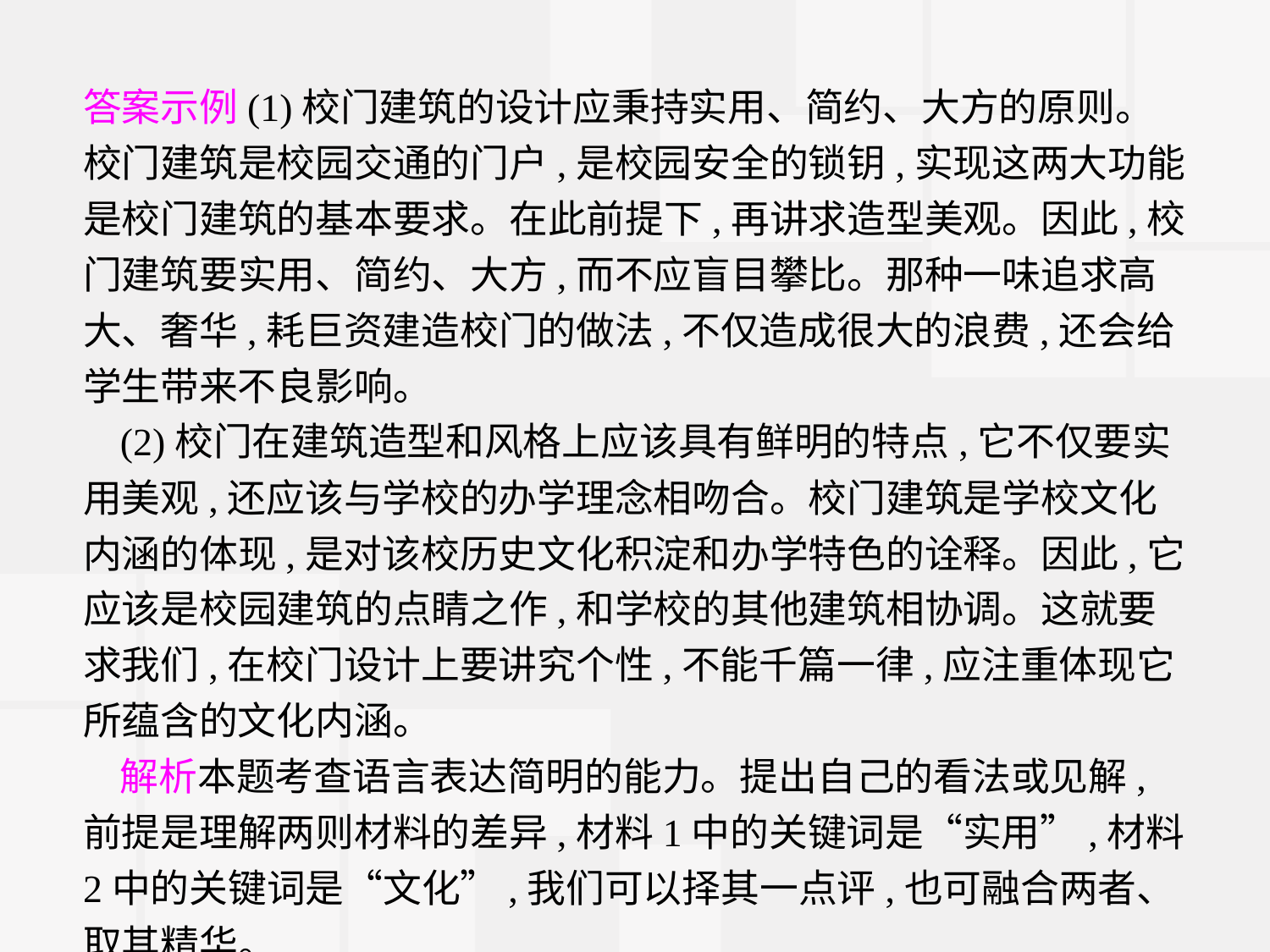

答案示例(1)校门建筑的设计应秉持实用、简约、大方的原则。校门建筑是校园交通的门户,是校园安全的锁钥,实现这两大功能是校门建筑的基本要求。在此前提下,再讲求造型美观。因此,校门建筑要实用、简约、大方,而不应盲目攀比。那种一味追求高大、奢华,耗巨资建造校门的做法,不仅造成很大的浪费,还会给学生带来不良影响。
(2)校门在建筑造型和风格上应该具有鲜明的特点,它不仅要实用美观,还应该与学校的办学理念相吻合。校门建筑是学校文化内涵的体现,是对该校历史文化积淀和办学特色的诠释。因此,它应该是校园建筑的点睛之作,和学校的其他建筑相协调。这就要求我们,在校门设计上要讲究个性,不能千篇一律,应注重体现它所蕴含的文化内涵。
解析本题考查语言表达简明的能力。提出自己的看法或见解,前提是理解两则材料的差异,材料1中的关键词是“实用”,材料2中的关键词是“文化”,我们可以择其一点评,也可融合两者、取其精华。